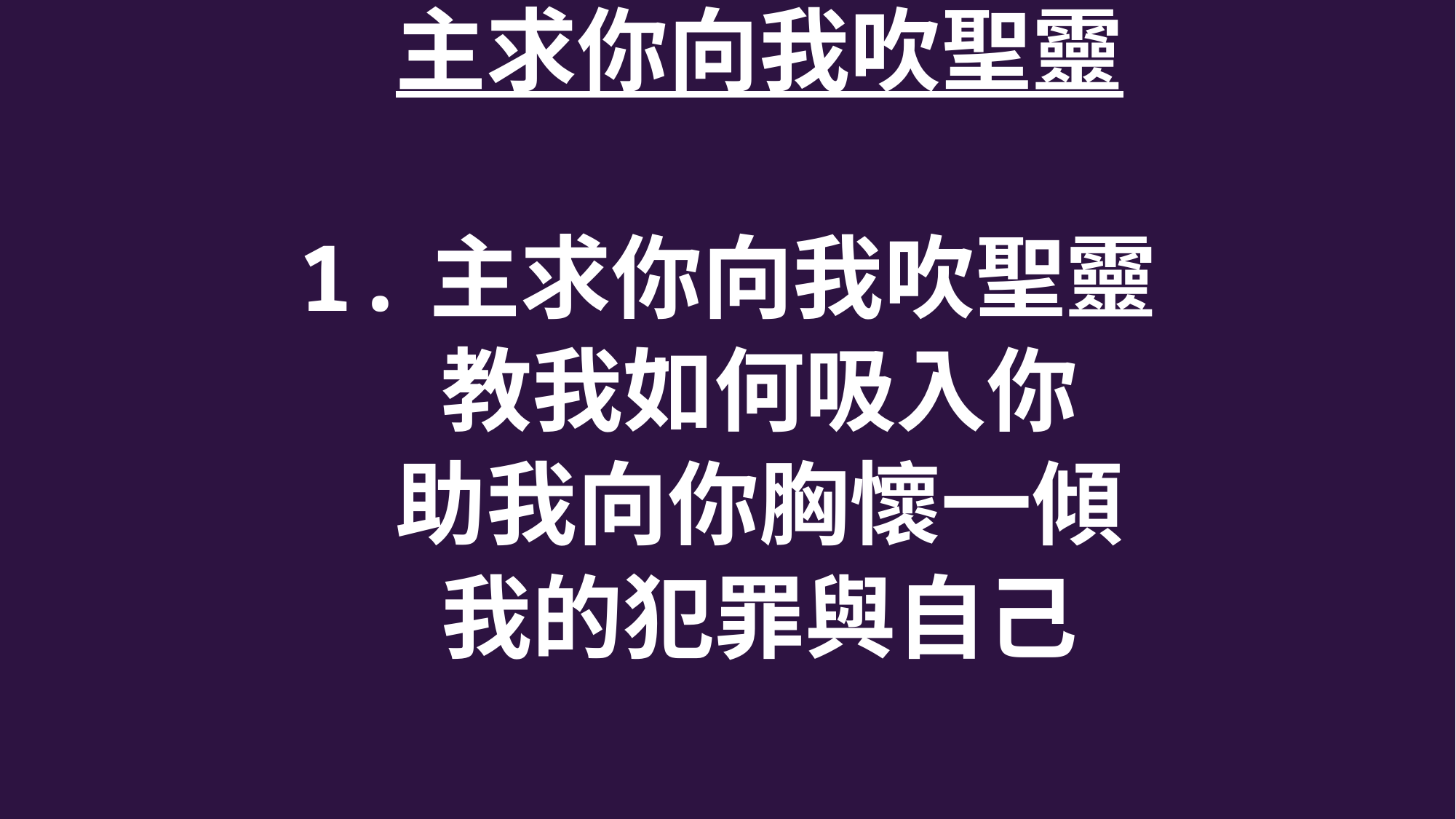

主求你向我吹聖靈

1.主求你向我吹聖靈
  教我如何吸入你
  助我向你胸懷一傾
  我的犯罪與自己